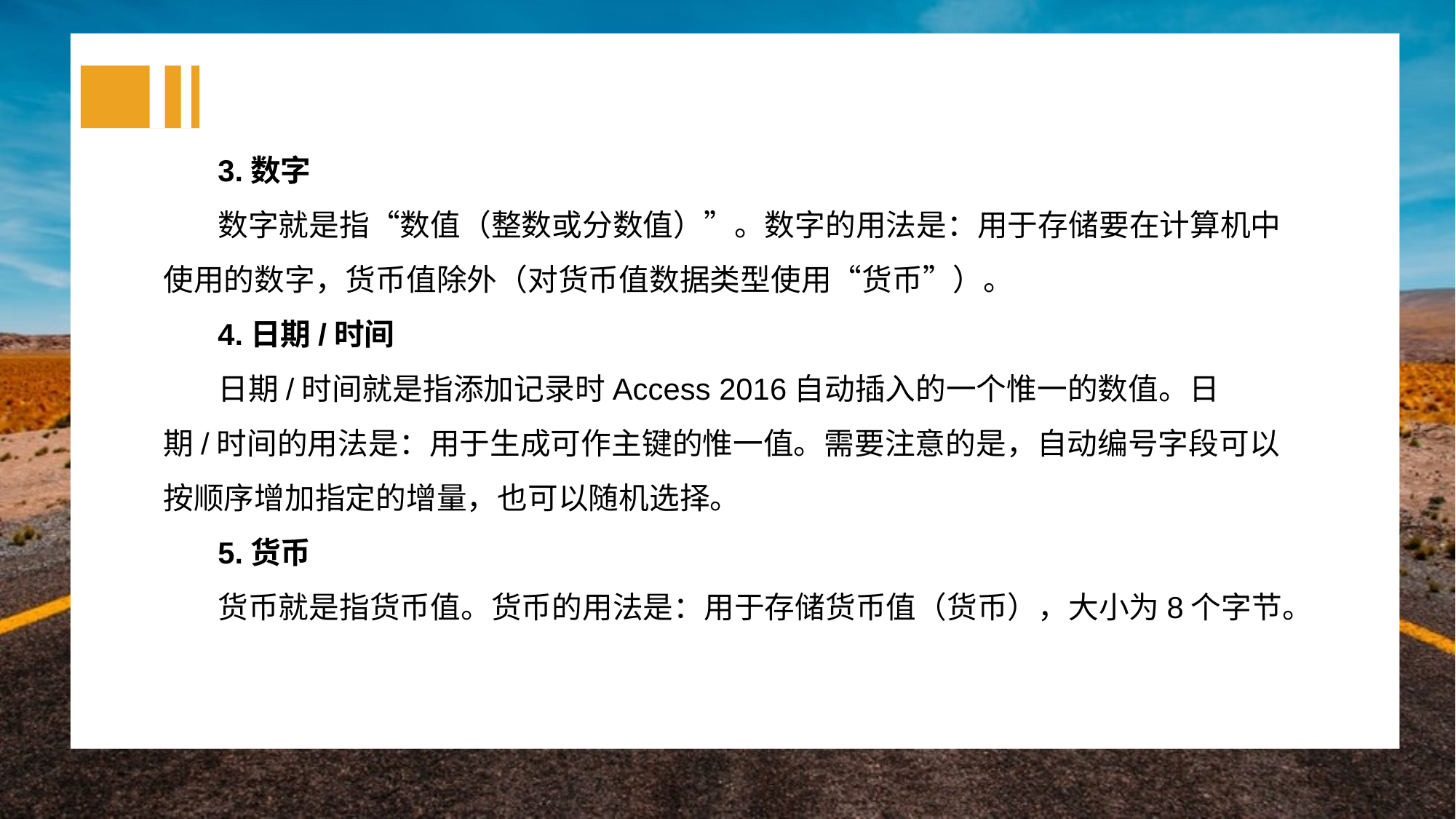

3.数字
数字就是指“数值（整数或分数值）”。数字的用法是：用于存储要在计算机中使用的数字，货币值除外（对货币值数据类型使用“货币”）。
4.日期/时间
日期/时间就是指添加记录时Access 2016自动插入的一个惟一的数值。日期/时间的用法是：用于生成可作主键的惟一值。需要注意的是，自动编号字段可以按顺序增加指定的增量，也可以随机选择。
5.货币
货币就是指货币值。货币的用法是：用于存储货币值（货币），大小为8个字节。